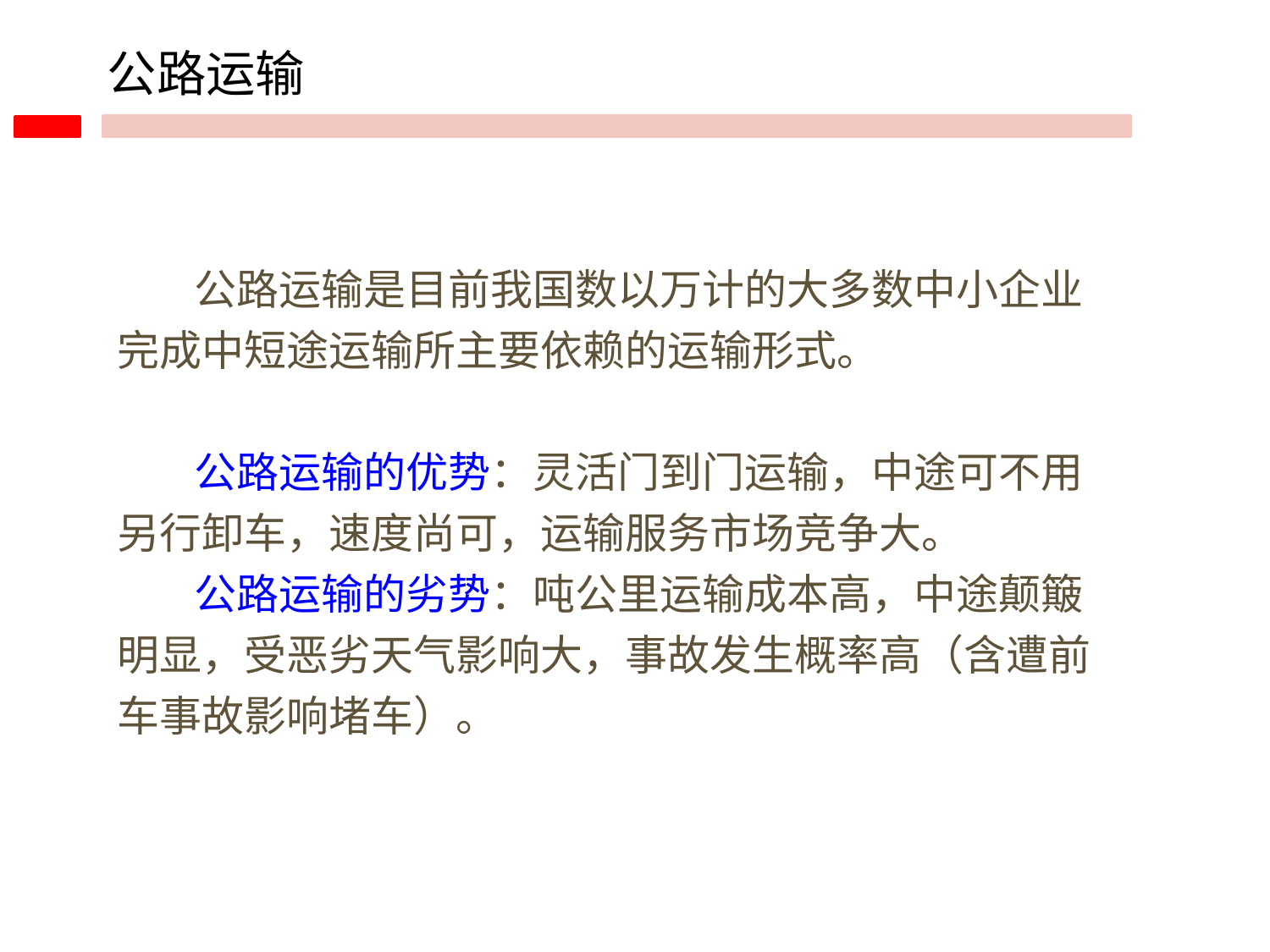

公路运输
       公路运输是目前我国数以万计的大多数中小企业完成中短途运输所主要依赖的运输形式。

       公路运输的优势：灵活门到门运输，中途可不用另行卸车，速度尚可，运输服务市场竞争大。
       公路运输的劣势：吨公里运输成本高，中途颠簸明显，受恶劣天气影响大，事故发生概率高（含遭前车事故影响堵车）。